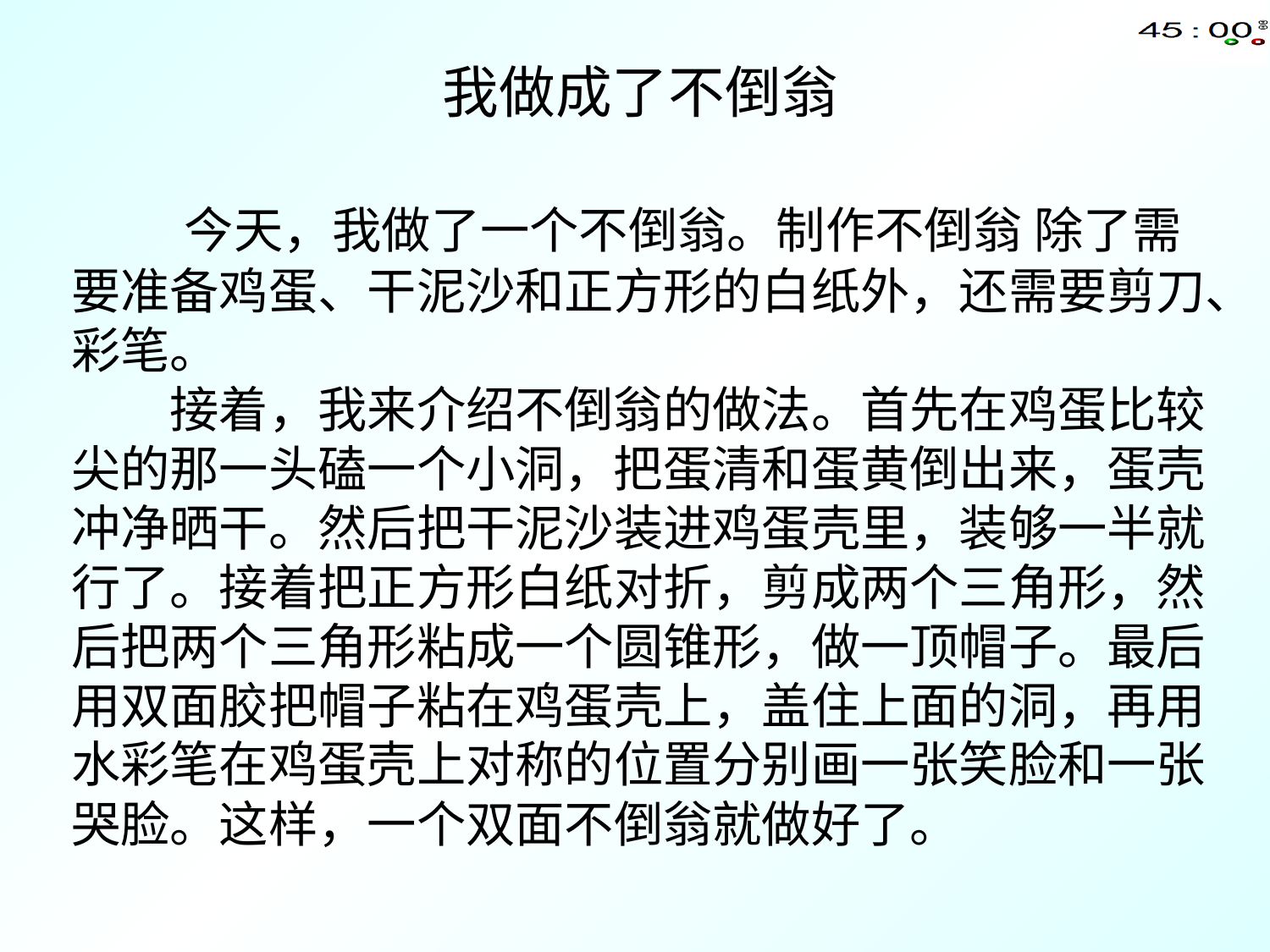

我做成了不倒翁

　　今天，我做了一个不倒翁。制作不倒翁 除了需要准备鸡蛋、干泥沙和正方形的白纸外，还需要剪刀、彩笔。
　　接着，我来介绍不倒翁的做法。首先在鸡蛋比较尖的那一头磕一个小洞，把蛋清和蛋黄倒出来，蛋壳冲净晒干。然后把干泥沙装进鸡蛋壳里，装够一半就行了。接着把正方形白纸对折，剪成两个三角形，然后把两个三角形粘成一个圆锥形，做一顶帽子。最后用双面胶把帽子粘在鸡蛋壳上，盖住上面的洞，再用水彩笔在鸡蛋壳上对称的位置分别画一张笑脸和一张哭脸。这样，一个双面不倒翁就做好了。